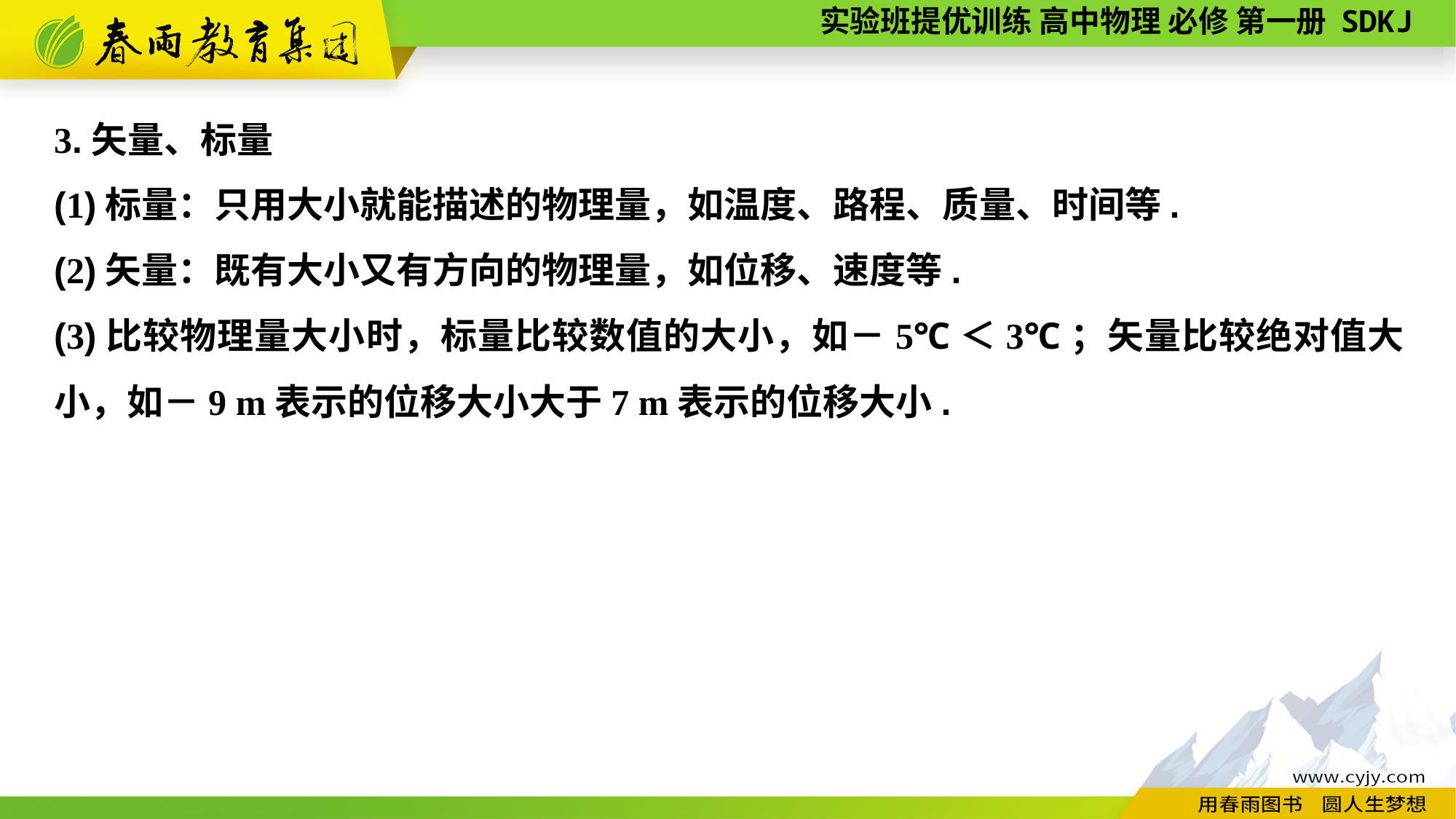

3.矢量、标量
(1)标量：只用大小就能描述的物理量，如温度、路程、质量、时间等.
(2)矢量：既有大小又有方向的物理量，如位移、速度等.
(3)比较物理量大小时，标量比较数值的大小，如－5℃＜3℃；矢量比较绝对值大小，如－9 m表示的位移大小大于7 m表示的位移大小.